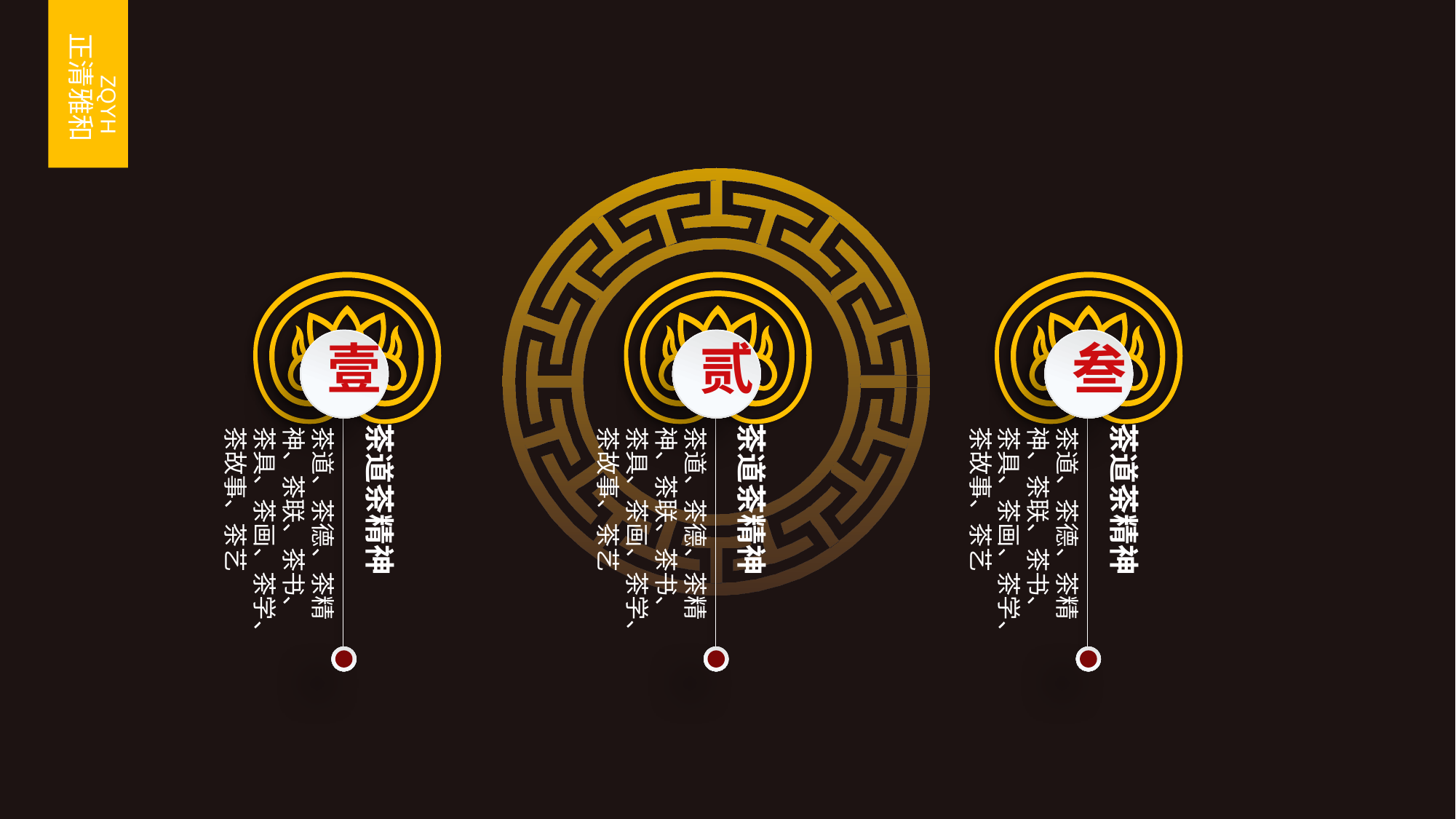

正清雅和
ZQYH

壹

贰

叁

茶道茶精神
茶道茶精神
茶道茶精神
茶道、茶德、茶精神、茶联、茶书、茶具、茶画、茶学、茶故事、茶艺
茶道、茶德、茶精神、茶联、茶书、茶具、茶画、茶学、茶故事、茶艺
茶道、茶德、茶精神、茶联、茶书、茶具、茶画、茶学、茶故事、茶艺